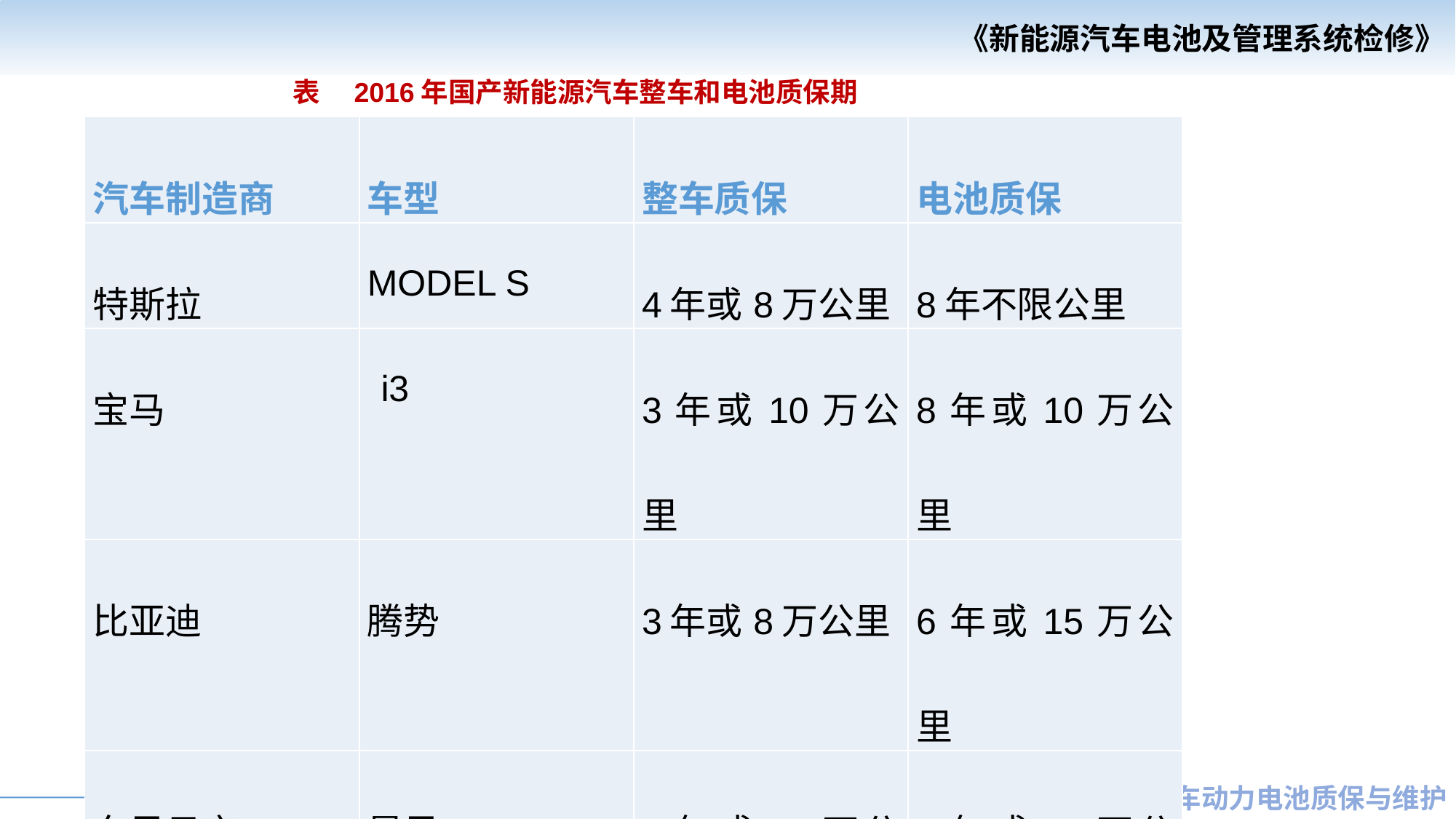

表　2016年国产新能源汽车整车和电池质保期
| 汽车制造商 | 车型 | 整车质保 | 电池质保 |
| --- | --- | --- | --- |
| 特斯拉 | MODEL S | 4年或8万公里 | 8年不限公里 |
| 宝马 | i3 | 3年或10万公里 | 8年或10万公里 |
| 比亚迪 | 腾势 | 3年或8万公里 | 6年或15万公里 |
| 东风日产 | 晨风 | 5年或10万公里 | 5年或10万公里 |
| 北汽新能源 | EV200 | 3年或12万公里 | 8年或15万公里 |
| 江淮汽车 | Iev5和Iev4 | --- | 8年或15万公里 |
| 长安汽车 | 逸动EV | 3年或6万公里 | 5年或10万公里 |